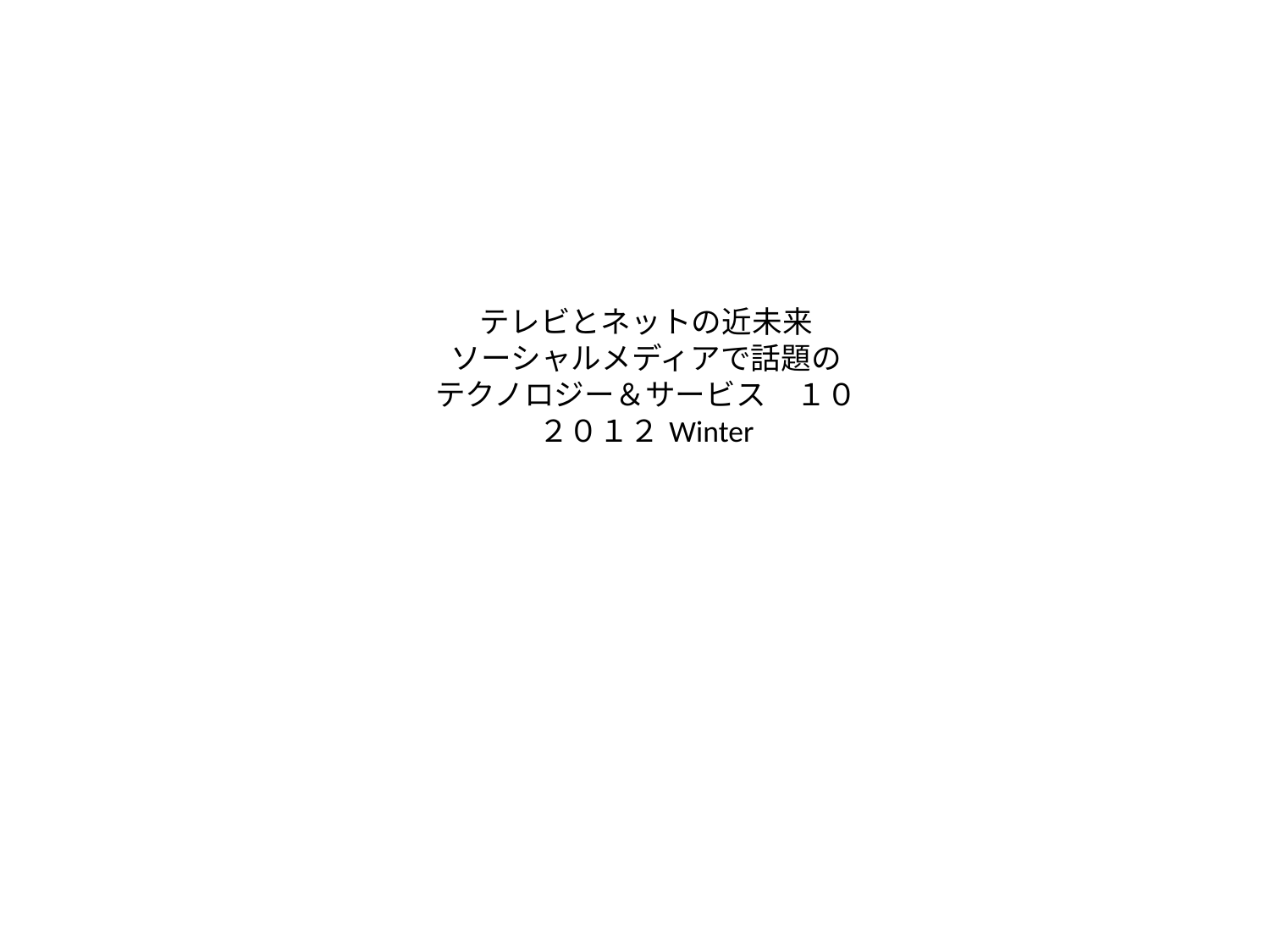

# テレビとネットの近未来 ソーシャルメディアで話題の テクノロジー＆サービス　１０ ２０１２ Winter